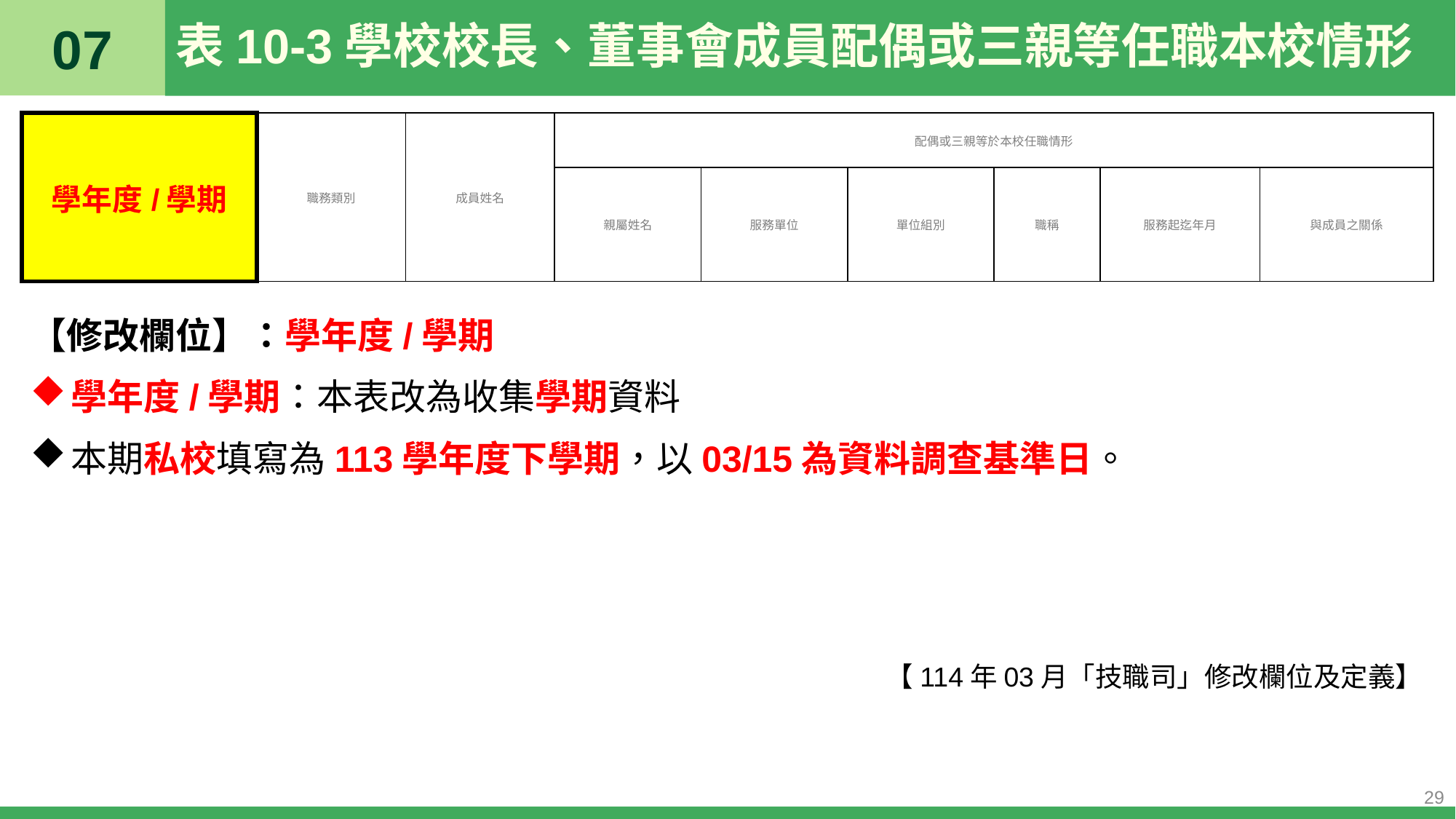

07
# 表10-3學校校長、董事會成員配偶或三親等任職本校情形
| 學年度/學期 | 職務類別 | 成員姓名 | 配偶或三親等於本校任職情形 |  |  |  |  |  |
| --- | --- | --- | --- | --- | --- | --- | --- | --- |
|  |  |  | 親屬姓名 | 服務單位 | 單位組別 | 職稱 | 服務起迄年月 | 與成員之關係 |
【修改欄位】：學年度/學期
學年度/學期：本表改為收集學期資料
本期私校填寫為113學年度下學期，以03/15為資料調查基準日。

【114年03月「技職司」修改欄位及定義】
29